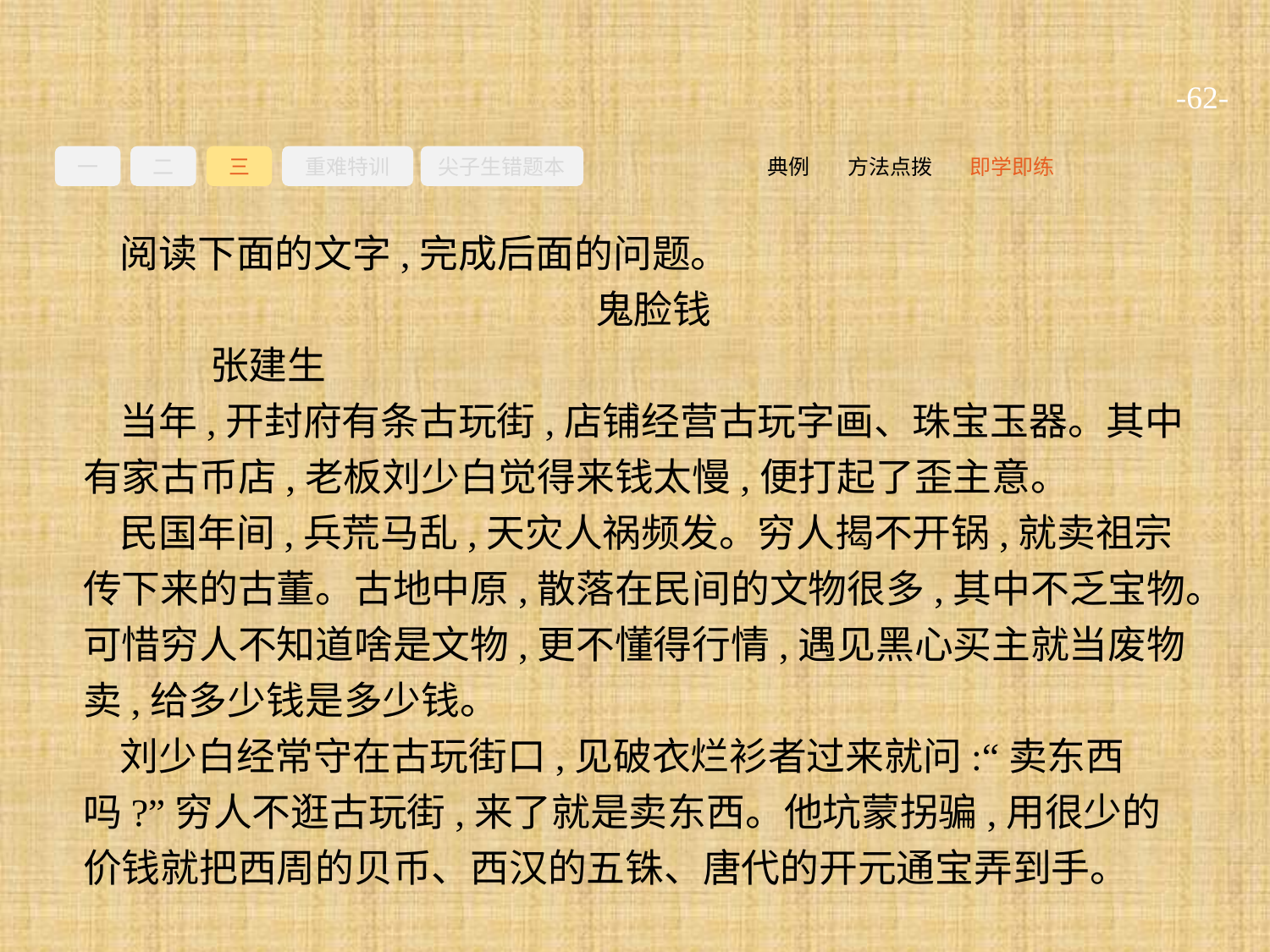

-62-
一
二
三
重难特训
尖子生错题本
即学即练
方法点拨
典例
阅读下面的文字,完成后面的问题。
鬼脸钱
	张建生
当年,开封府有条古玩街,店铺经营古玩字画、珠宝玉器。其中有家古币店,老板刘少白觉得来钱太慢,便打起了歪主意。
民国年间,兵荒马乱,天灾人祸频发。穷人揭不开锅,就卖祖宗传下来的古董。古地中原,散落在民间的文物很多,其中不乏宝物。可惜穷人不知道啥是文物,更不懂得行情,遇见黑心买主就当废物卖,给多少钱是多少钱。
刘少白经常守在古玩街口,见破衣烂衫者过来就问:“卖东西吗?”穷人不逛古玩街,来了就是卖东西。他坑蒙拐骗,用很少的价钱就把西周的贝币、西汉的五铢、唐代的开元通宝弄到手。